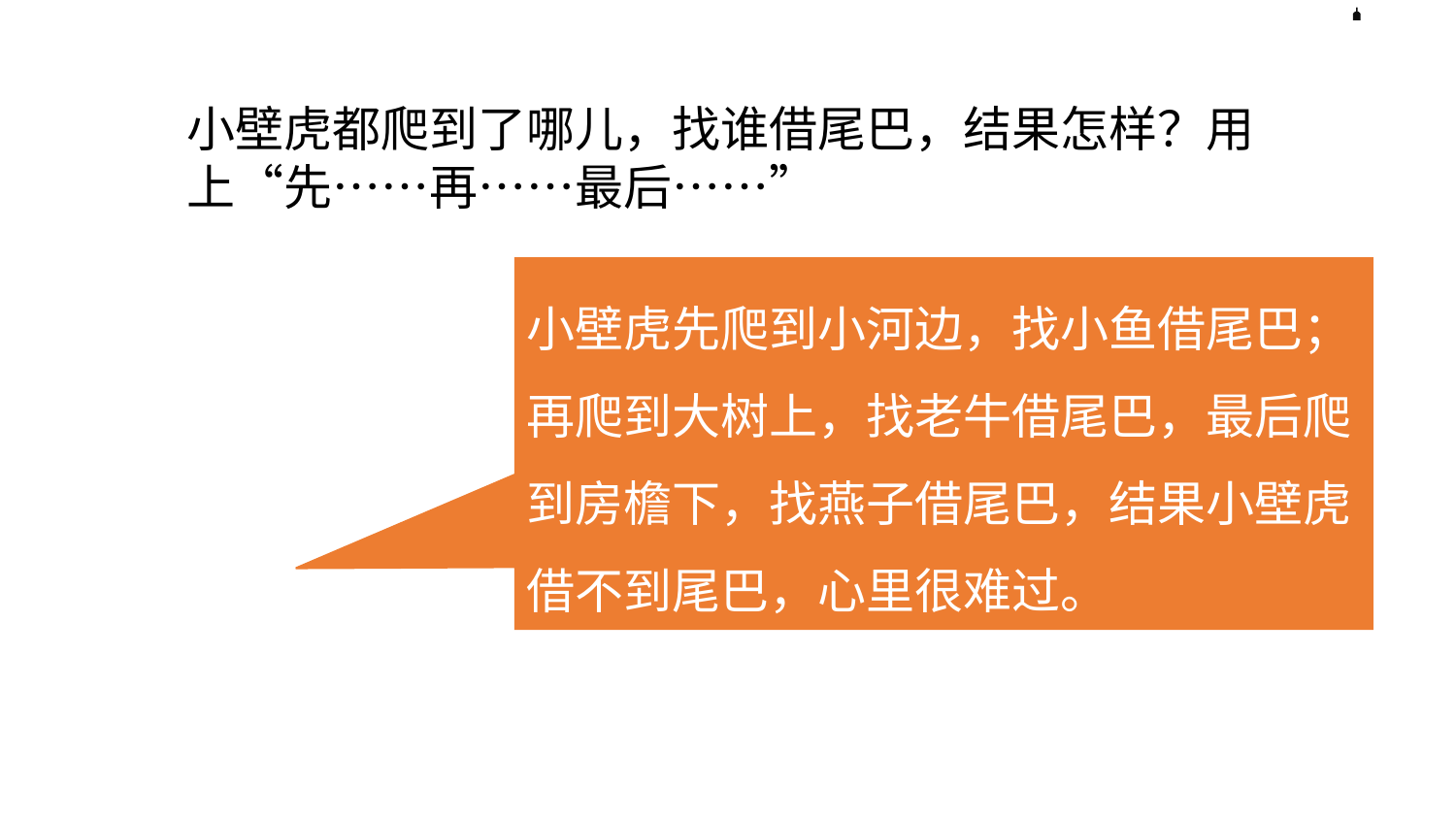

小壁虎都爬到了哪儿，找谁借尾巴，结果怎样？用上“先……再……最后……”
小壁虎先爬到小河边，找小鱼借尾巴；再爬到大树上，找老牛借尾巴，最后爬到房檐下，找燕子借尾巴，结果小壁虎借不到尾巴，心里很难过。